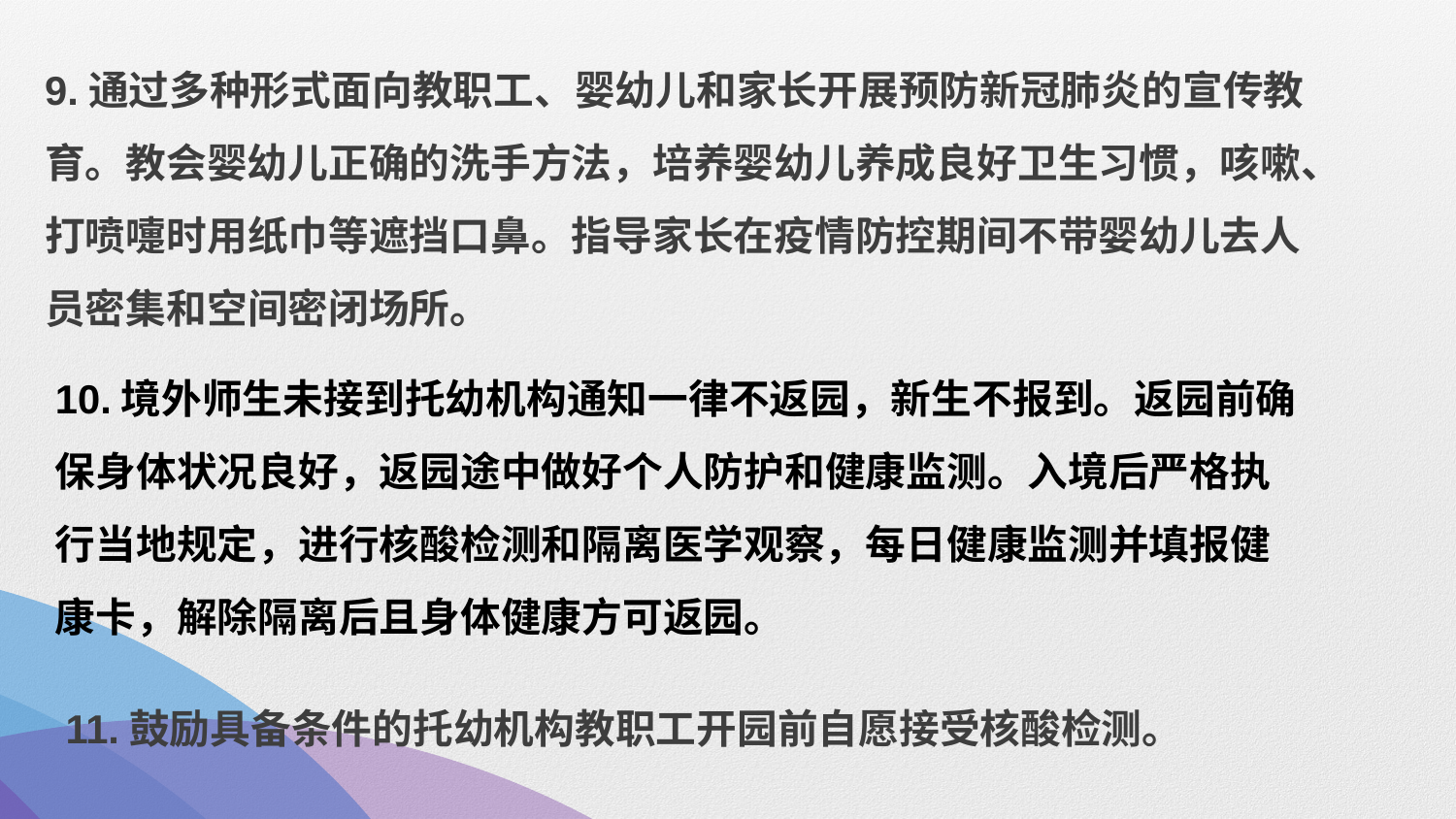

9.通过多种形式面向教职工、婴幼儿和家长开展预防新冠肺炎的宣传教育。教会婴幼儿正确的洗手方法，培养婴幼儿养成良好卫生习惯，咳嗽、打喷嚏时用纸巾等遮挡口鼻。指导家长在疫情防控期间不带婴幼儿去人员密集和空间密闭场所。
10.境外师生未接到托幼机构通知一律不返园，新生不报到。返园前确保身体状况良好，返园途中做好个人防护和健康监测。入境后严格执行当地规定，进行核酸检测和隔离医学观察，每日健康监测并填报健康卡，解除隔离后且身体健康方可返园。

部门：XXX   汇报人：xxx
11.鼓励具备条件的托幼机构教职工开园前自愿接受核酸检测。